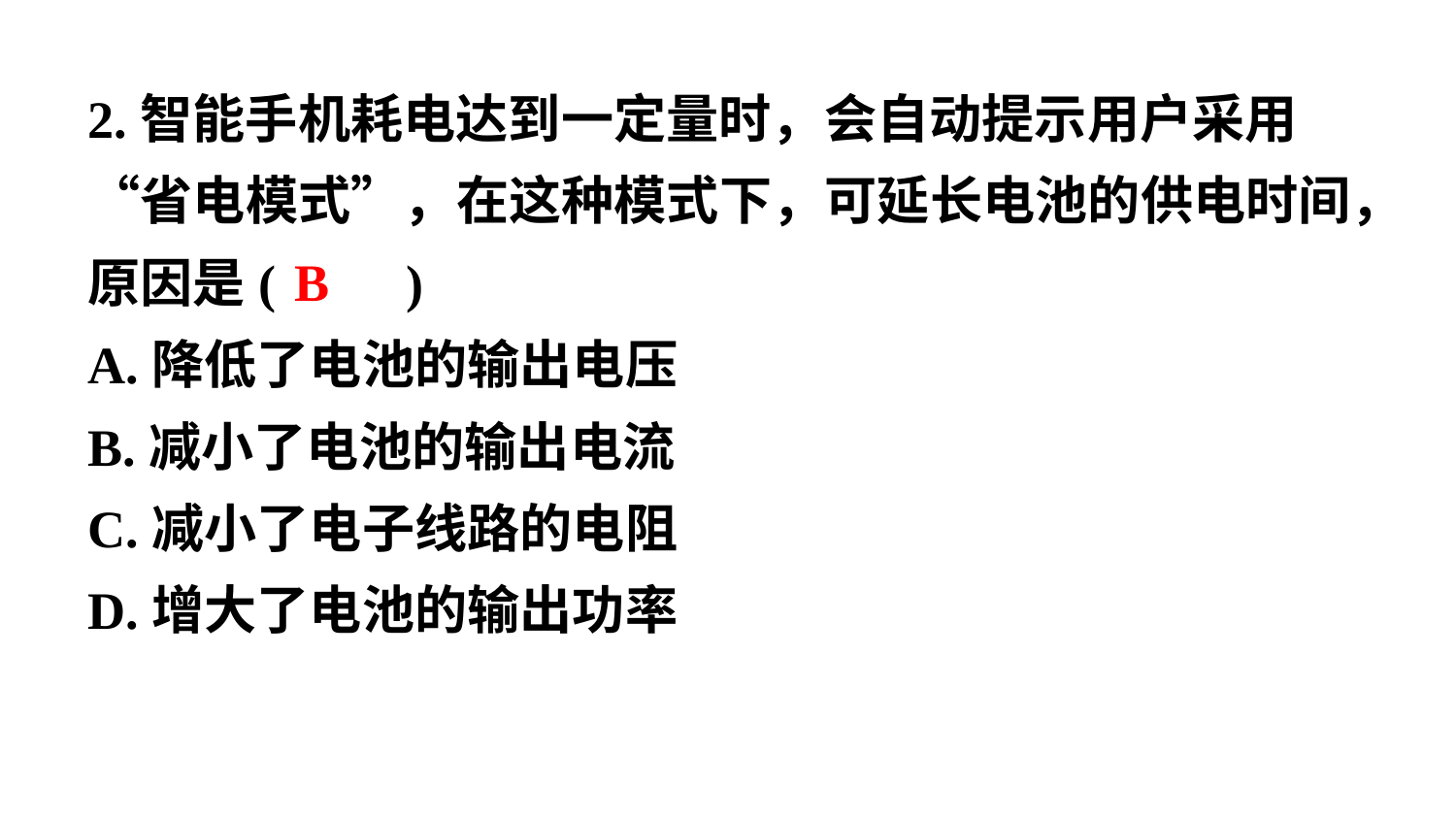

2.智能手机耗电达到一定量时，会自动提示用户采用“省电模式”，在这种模式下，可延长电池的供电时间，原因是(　　)
A.降低了电池的输出电压
B.减小了电池的输出电流
C.减小了电子线路的电阻
D.增大了电池的输出功率
B